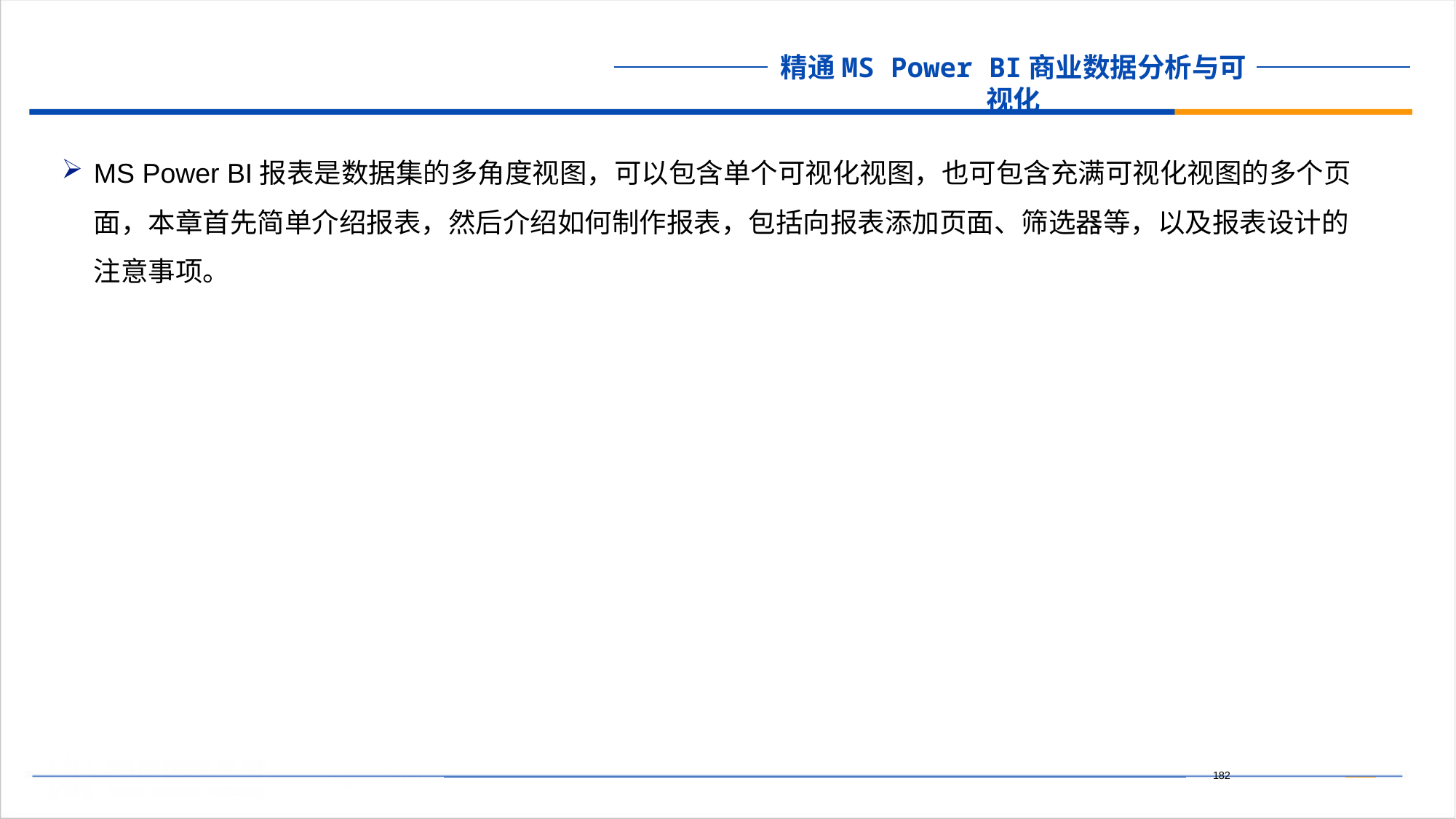

MS Power BI报表是数据集的多角度视图，可以包含单个可视化视图，也可包含充满可视化视图的多个页面，本章首先简单介绍报表，然后介绍如何制作报表，包括向报表添加页面、筛选器等，以及报表设计的注意事项。